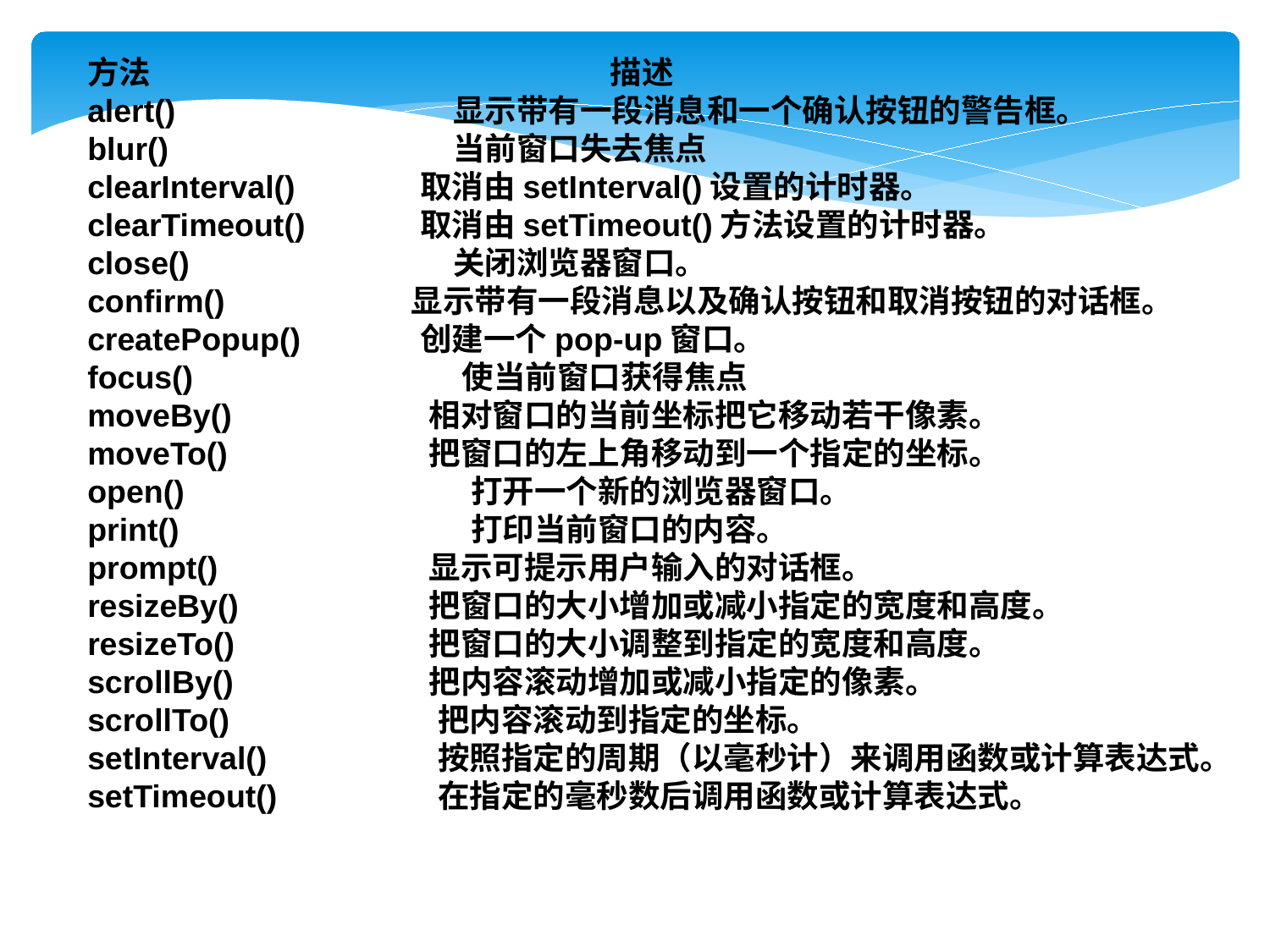

方法	                                                       描述
alert()  	                          显示带有一段消息和一个确认按钮的警告框。
blur() 	                          当前窗口失去焦点
clearInterval() 	        取消由setInterval()设置的计时器。
clearTimeout() 	        取消由setTimeout()方法设置的计时器。
close() 	                          关闭浏览器窗口。
confirm() 	       显示带有一段消息以及确认按钮和取消按钮的对话框。
createPopup() 	        创建一个pop-up窗口。
focus() 	                           使当前窗口获得焦点
moveBy() 	         相对窗口的当前坐标把它移动若干像素。
moveTo() 	         把窗口的左上角移动到一个指定的坐标。
open() 	                            打开一个新的浏览器窗口。
print() 	                            打印当前窗口的内容。
prompt() 	         显示可提示用户输入的对话框。
resizeBy() 	         把窗口的大小增加或减小指定的宽度和高度。
resizeTo() 	         把窗口的大小调整到指定的宽度和高度。
scrollBy() 	         把内容滚动增加或减小指定的像素。
scrollTo() 	          把内容滚动到指定的坐标。
setInterval() 	          按照指定的周期（以毫秒计）来调用函数或计算表达式。
setTimeout() 	          在指定的毫秒数后调用函数或计算表达式。